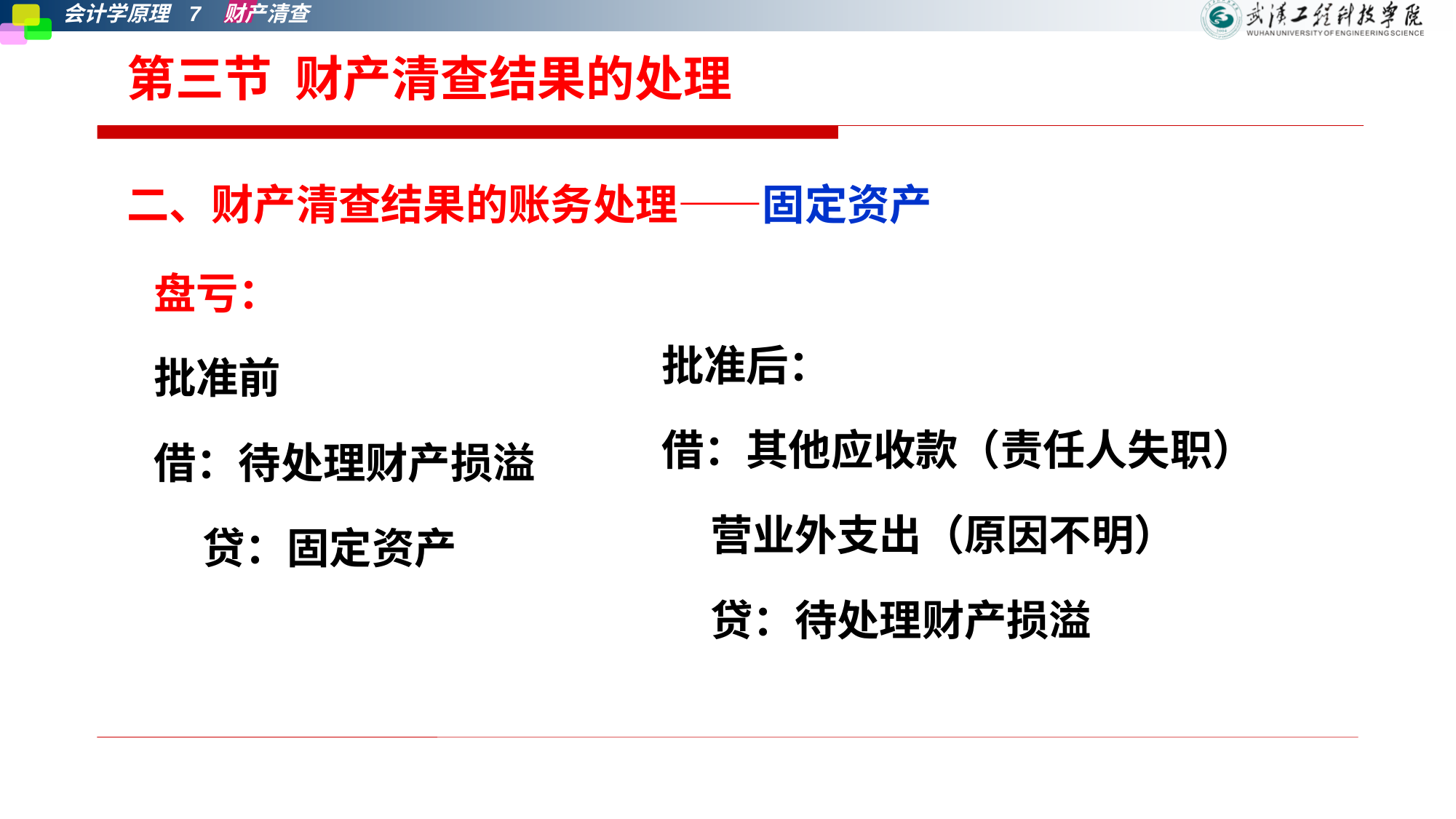

第三节  财产清查结果的处理
二、财产清查结果的账务处理——固定资产

批准后：
借：其他应收款（责任人失职）
    营业外支出（原因不明）
    贷：待处理财产损溢

盘亏：
批准前
借：待处理财产损溢
    贷：固定资产